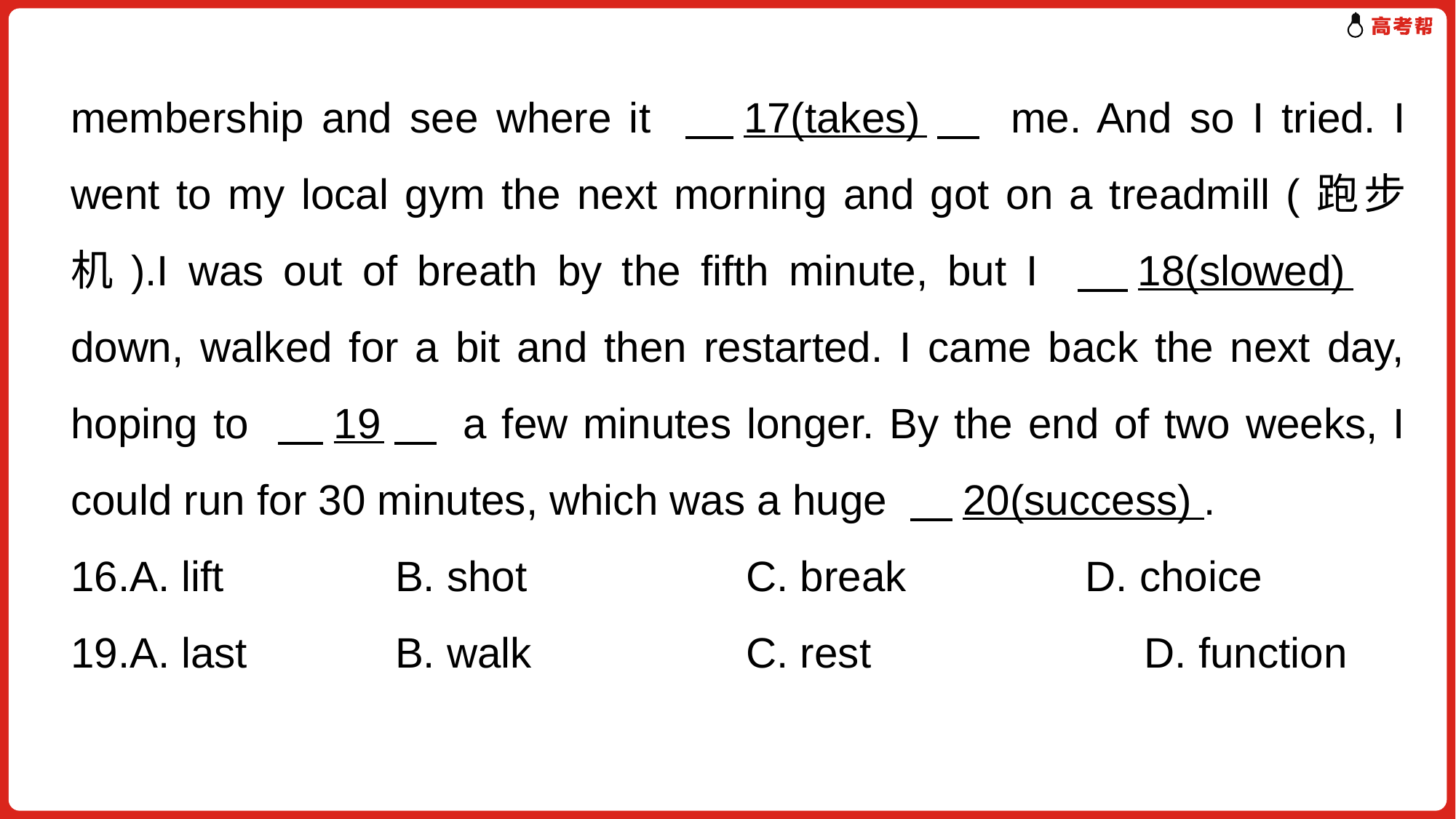

membership and see where it 　17(takes)　 me. And so I tried. I went to my local gym the next morning and got on a treadmill (跑步机).I was out of breath by the fifth minute, but I 　18(slowed)　 down, walked for a bit and then restarted. I came back the next day, hoping to 　19　 a few minutes longer. By the end of two weeks, I could run for 30 minutes, which was a huge 　20(success) .
16.A. lift	         B. shot	           C. break	            D. choice
19.A. last	         B. walk	           C. rest	                 D. function